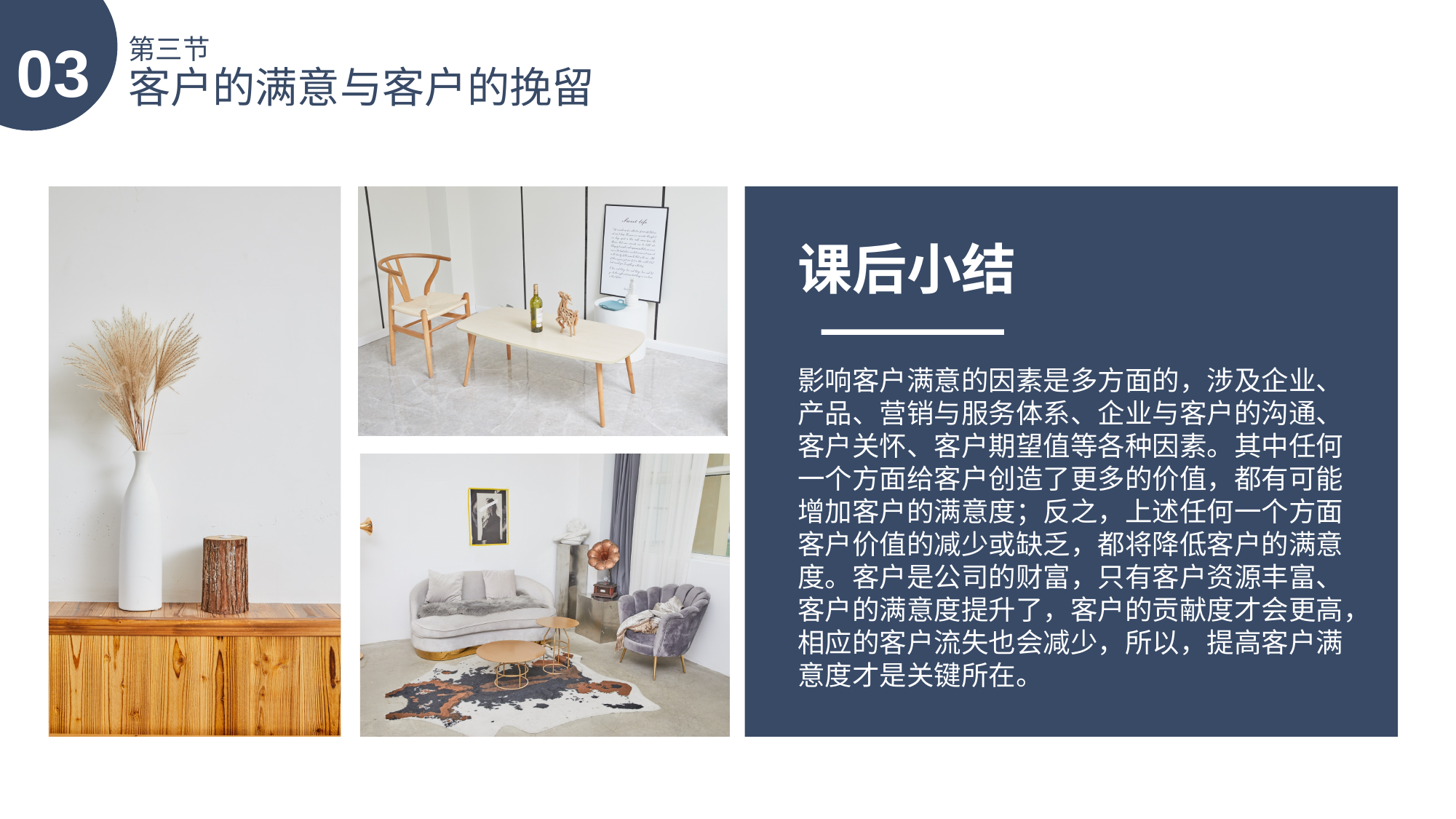

03
第三节
客户的满意与客户的挽留

课后小结

影响客户满意的因素是多方面的，涉及企业、产品、营销与服务体系、企业与客户的沟通、客户关怀、客户期望值等各种因素。其中任何一个方面给客户创造了更多的价值，都有可能增加客户的满意度；反之，上述任何一个方面客户价值的减少或缺乏，都将降低客户的满意度。客户是公司的财富，只有客户资源丰富、客户的满意度提升了，客户的贡献度才会更高，相应的客户流失也会减少，所以，提高客户满意度才是关键所在。